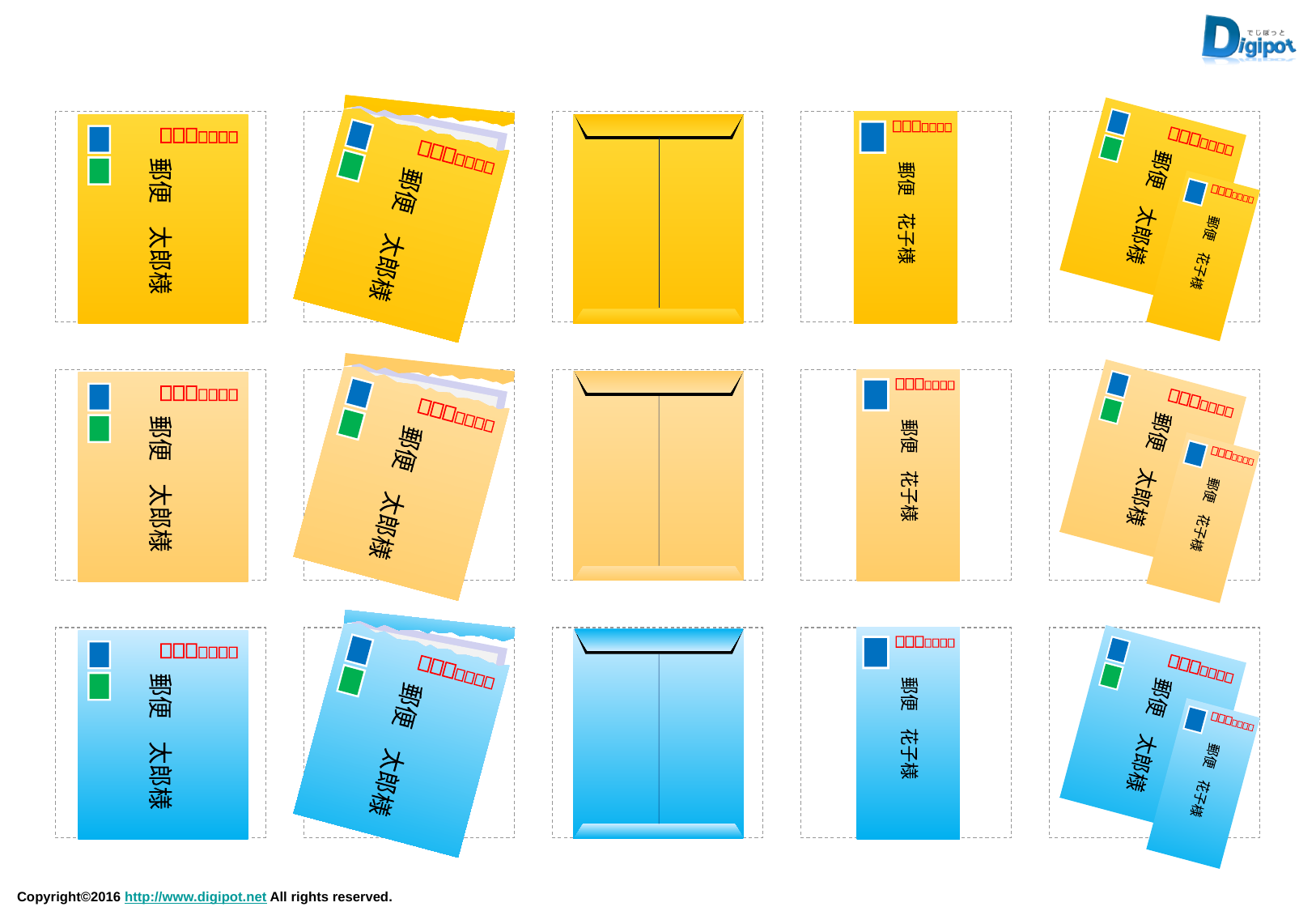

郵便　太郎様

郵便　太郎様
郵便　花子様
郵便　太郎様
郵便　花子様

郵便　太郎様

郵便　太郎様
郵便　花子様
郵便　太郎様
郵便　花子様

郵便　太郎様

郵便　花子様
郵便　太郎様
郵便　太郎様
郵便　花子様